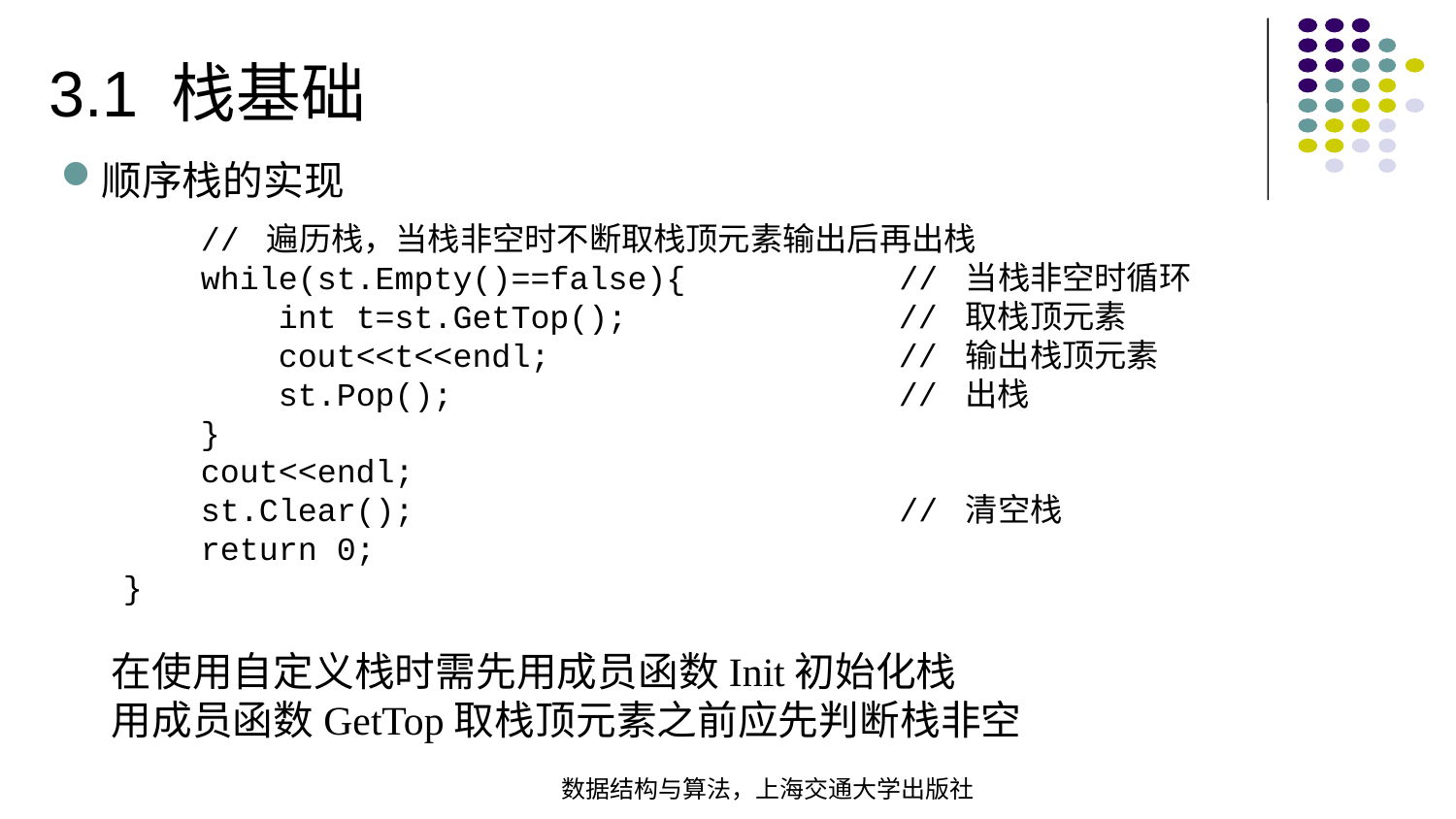

3.1 栈基础
顺序栈的实现
    // 遍历栈，当栈非空时不断取栈顶元素输出后再出栈    while(st.Empty()==false){           // 当栈非空时循环        int t=st.GetTop();              // 取栈顶元素        cout<<t<<endl;                  // 输出栈顶元素        st.Pop();                       // 出栈    }    cout<<endl;    st.Clear();                         // 清空栈    return 0;}
在使用自定义栈时需先用成员函数Init初始化栈
用成员函数GetTop取栈顶元素之前应先判断栈非空